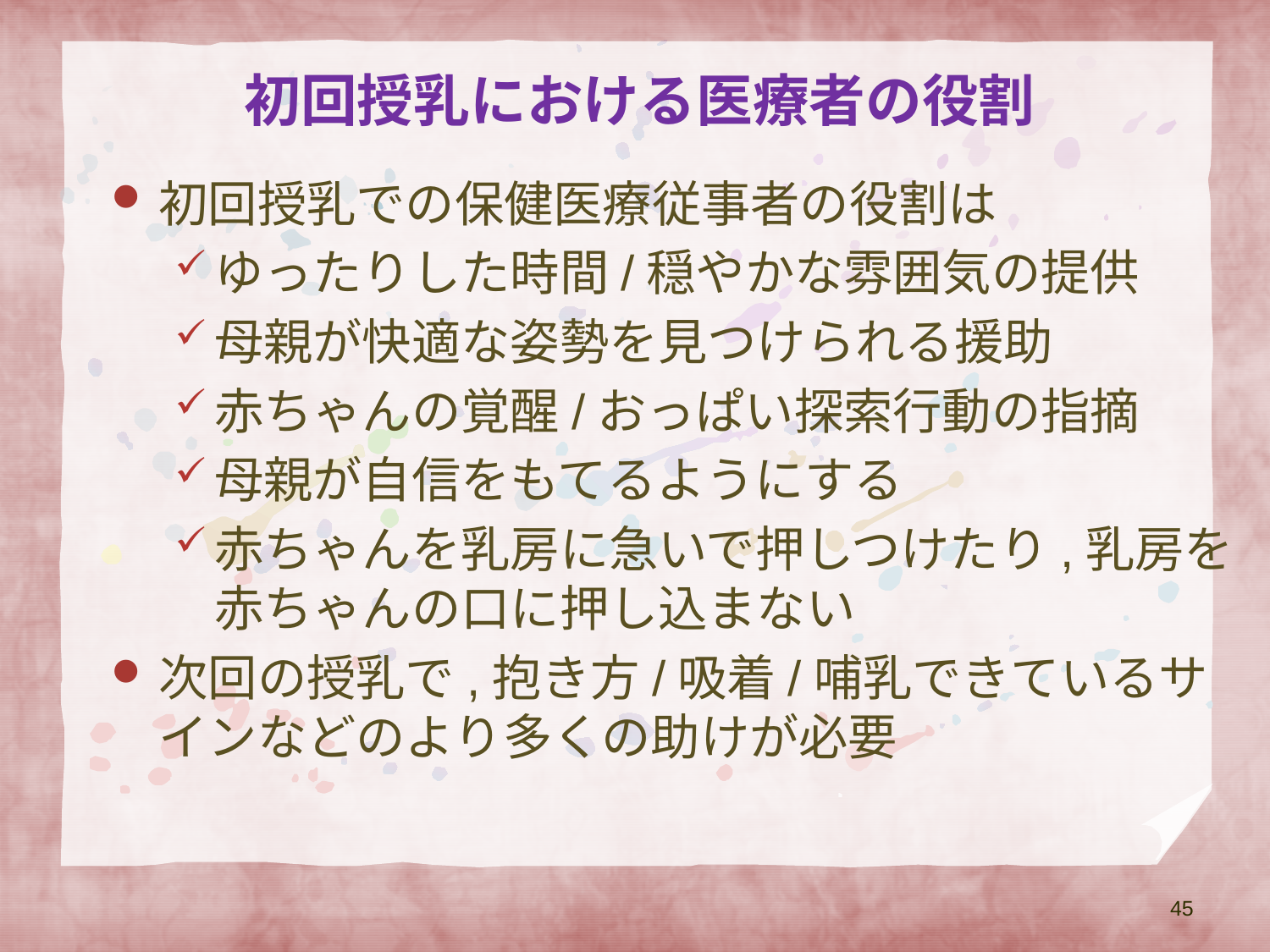

# 初回授乳における医療者の役割
初回授乳での保健医療従事者の役割は
ゆったりした時間/穏やかな雰囲気の提供
母親が快適な姿勢を見つけられる援助
赤ちゃんの覚醒/おっぱい探索行動の指摘
母親が自信をもてるようにする
赤ちゃんを乳房に急いで押しつけたり,乳房を赤ちゃんの口に押し込まない
次回の授乳で,抱き方/吸着/哺乳できているサインなどのより多くの助けが必要

45